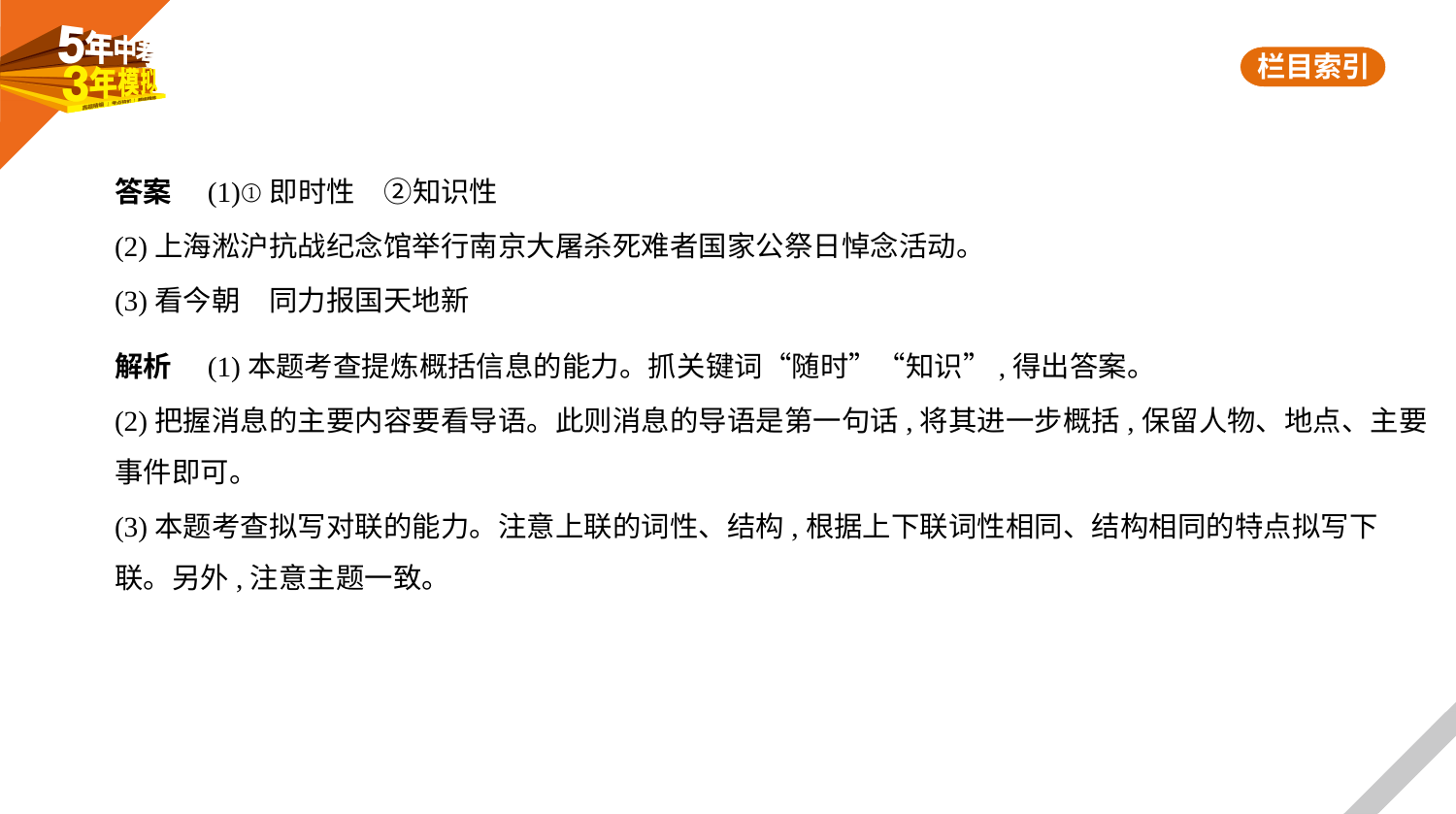

答案　(1)①即时性　②知识性
(2)上海淞沪抗战纪念馆举行南京大屠杀死难者国家公祭日悼念活动。
(3)看今朝　同力报国天地新
解析　(1)本题考查提炼概括信息的能力。抓关键词“随时”“知识”,得出答案。
(2)把握消息的主要内容要看导语。此则消息的导语是第一句话,将其进一步概括,保留人物、地点、主要
事件即可。
(3)本题考查拟写对联的能力。注意上联的词性、结构,根据上下联词性相同、结构相同的特点拟写下
联。另外,注意主题一致。